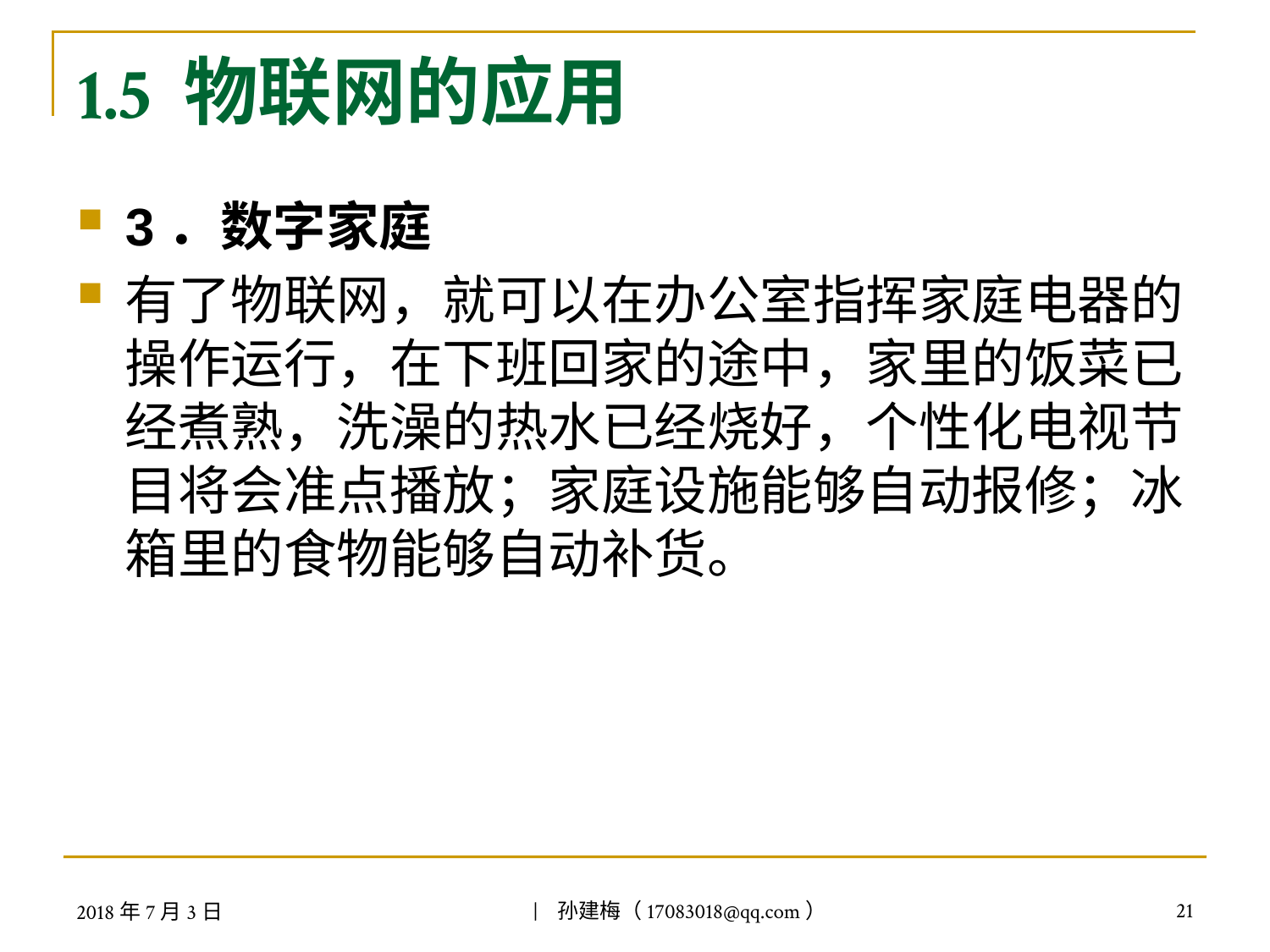

# 1.5 物联网的应用
3．数字家庭
有了物联网，就可以在办公室指挥家庭电器的操作运行，在下班回家的途中，家里的饭菜已经煮熟，洗澡的热水已经烧好，个性化电视节目将会准点播放；家庭设施能够自动报修；冰箱里的食物能够自动补货。
|   孙建梅（17083018@qq.com）
2018年7月3日
21